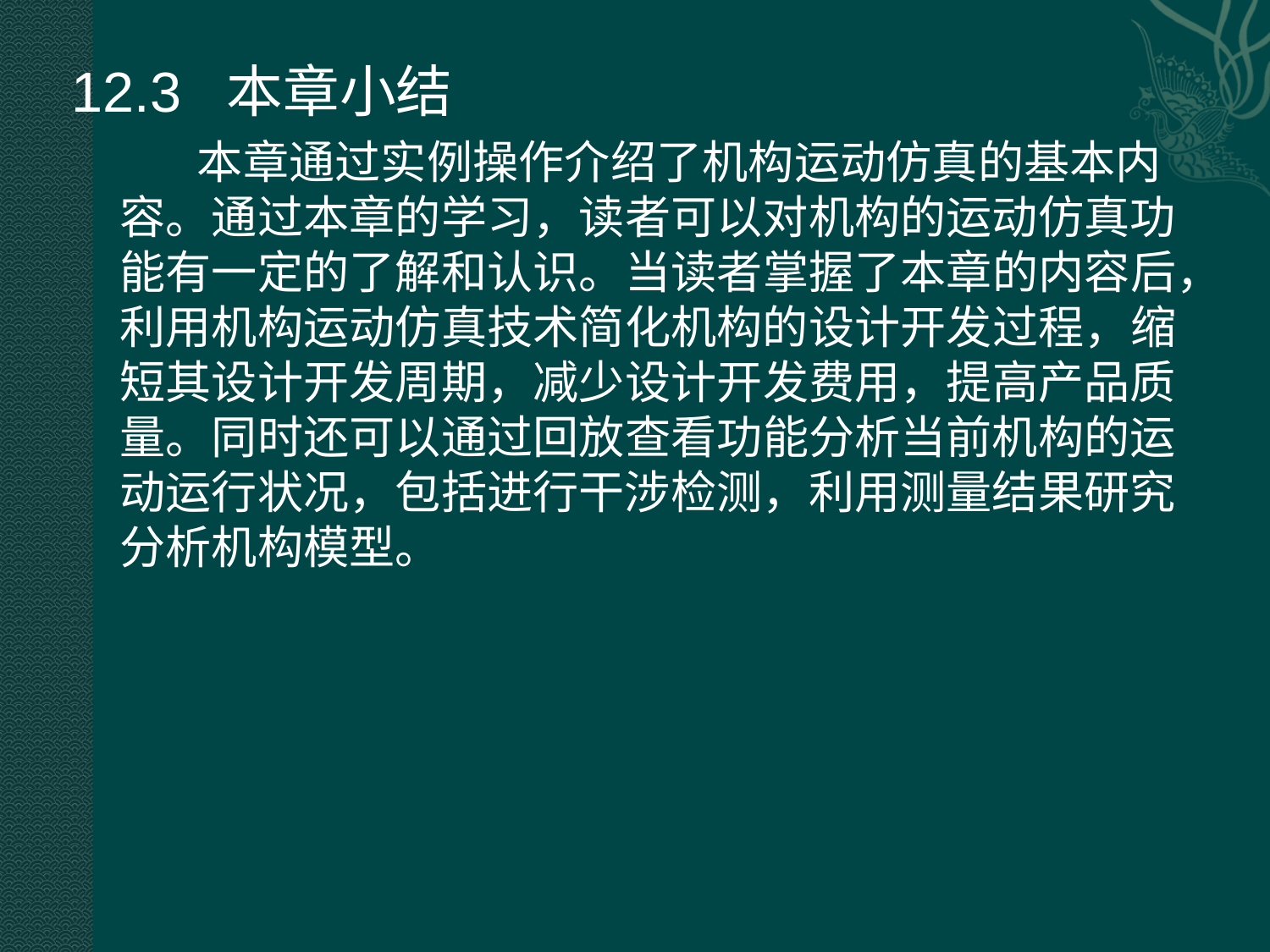

12.3  本章小结
           本章通过实例操作介绍了机构运动仿真的基本内容。通过本章的学习，读者可以对机构的运动仿真功能有一定的了解和认识。当读者掌握了本章的内容后，利用机构运动仿真技术简化机构的设计开发过程，缩短其设计开发周期，减少设计开发费用，提高产品质量。同时还可以通过回放查看功能分析当前机构的运动运行状况，包括进行干涉检测，利用测量结果研究分析机构模型。